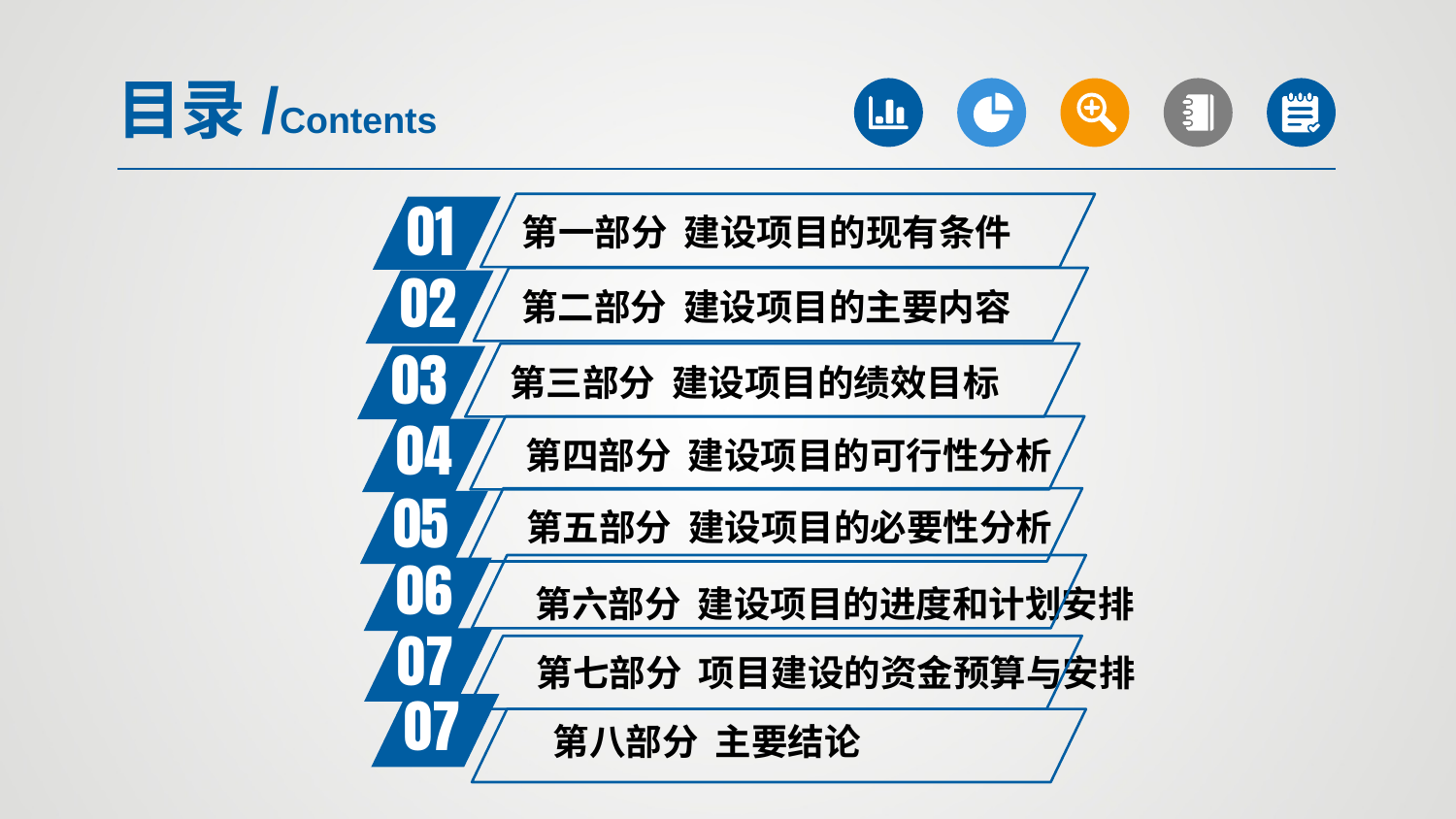

目录/Contents

01

第一部分  建设项目的现有条件
02

 第二部分  建设项目的主要内容
03

  第三部分  建设项目的绩效目标
04

第四部分  建设项目的可行性分析
05

第五部分  建设项目的必要性分析
06

第六部分  建设项目的进度和计划安排
07

第七部分  项目建设的资金预算与安排
07

第八部分  主要结论